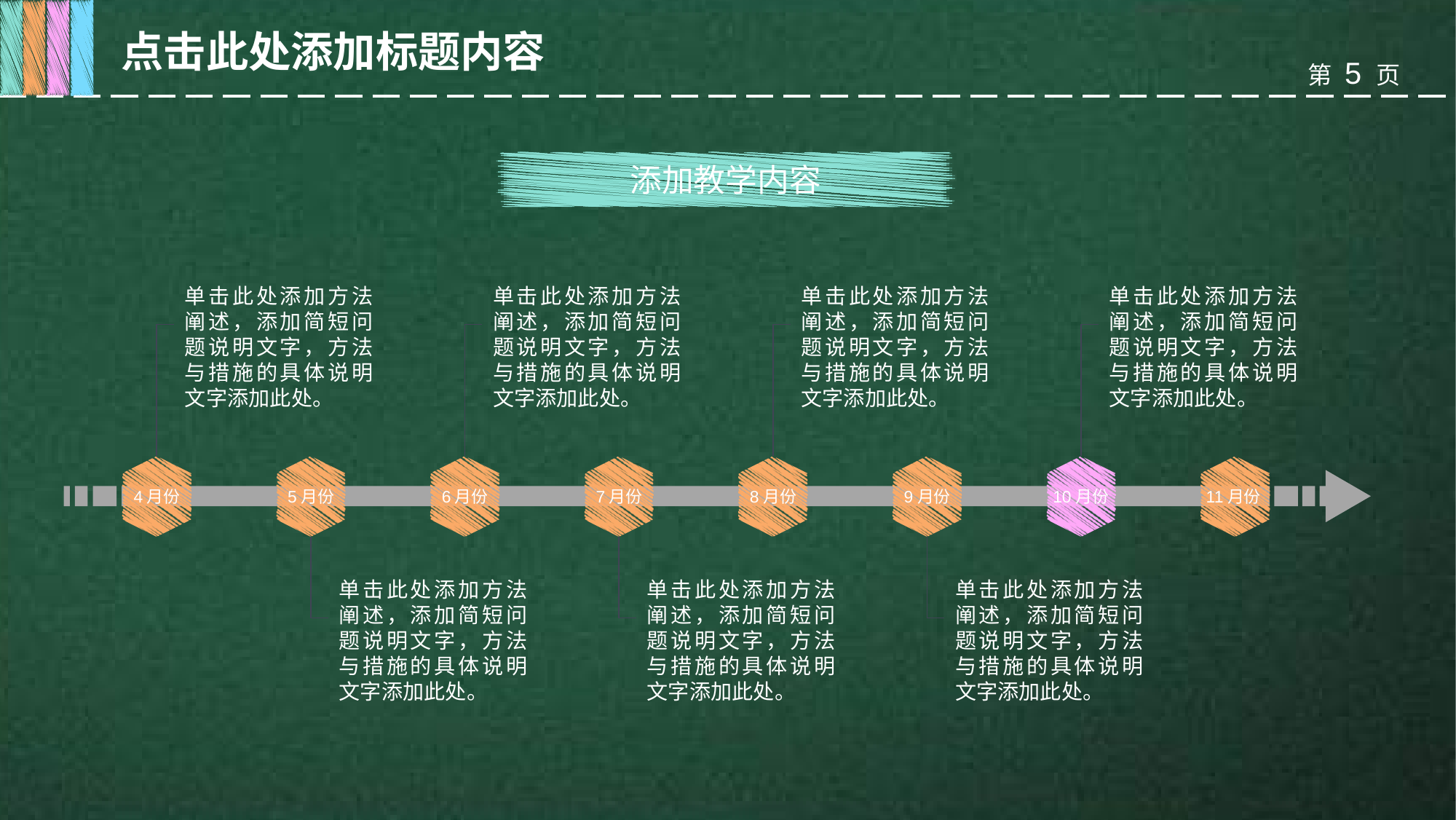

点击此处添加标题内容
添加教学内容

单击此处添加方法阐述，添加简短问题说明文字，方法与措施的具体说明文字添加此处。

单击此处添加方法阐述，添加简短问题说明文字，方法与措施的具体说明文字添加此处。

单击此处添加方法阐述，添加简短问题说明文字，方法与措施的具体说明文字添加此处。

单击此处添加方法阐述，添加简短问题说明文字，方法与措施的具体说明文字添加此处。

4月份

5月份

6月份

7月份

8月份

9月份

10月份

11月份

单击此处添加方法阐述，添加简短问题说明文字，方法与措施的具体说明文字添加此处。

单击此处添加方法阐述，添加简短问题说明文字，方法与措施的具体说明文字添加此处。

单击此处添加方法阐述，添加简短问题说明文字，方法与措施的具体说明文字添加此处。